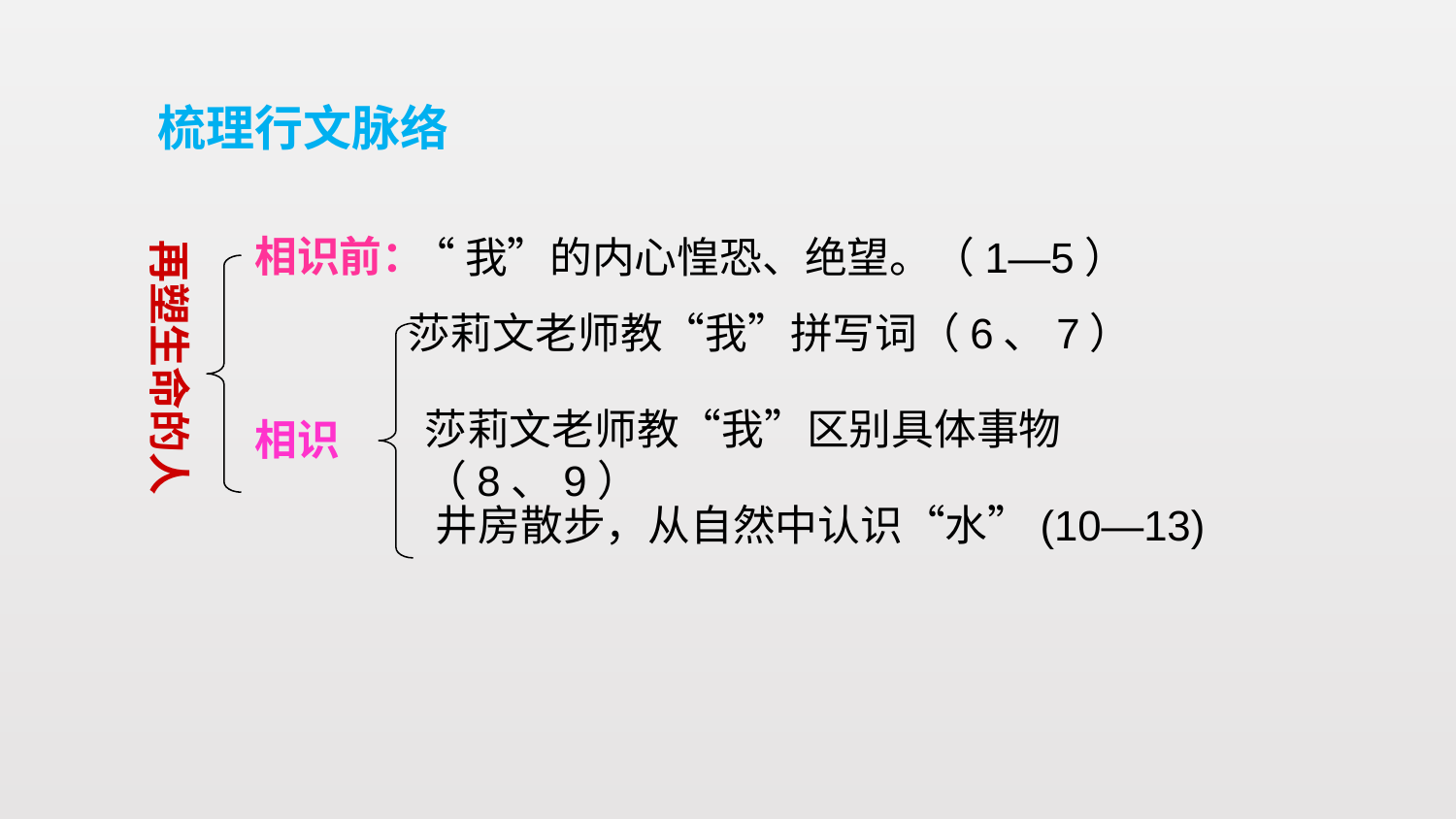

梳理行文脉络
相识前：
“我”的内心惶恐、绝望。（1—5）
再塑生命的人

莎莉文老师教“我”拼写词（6、7）

莎莉文老师教“我”区别具体事物（8、9）
相识
井房散步，从自然中认识“水”(10—13)